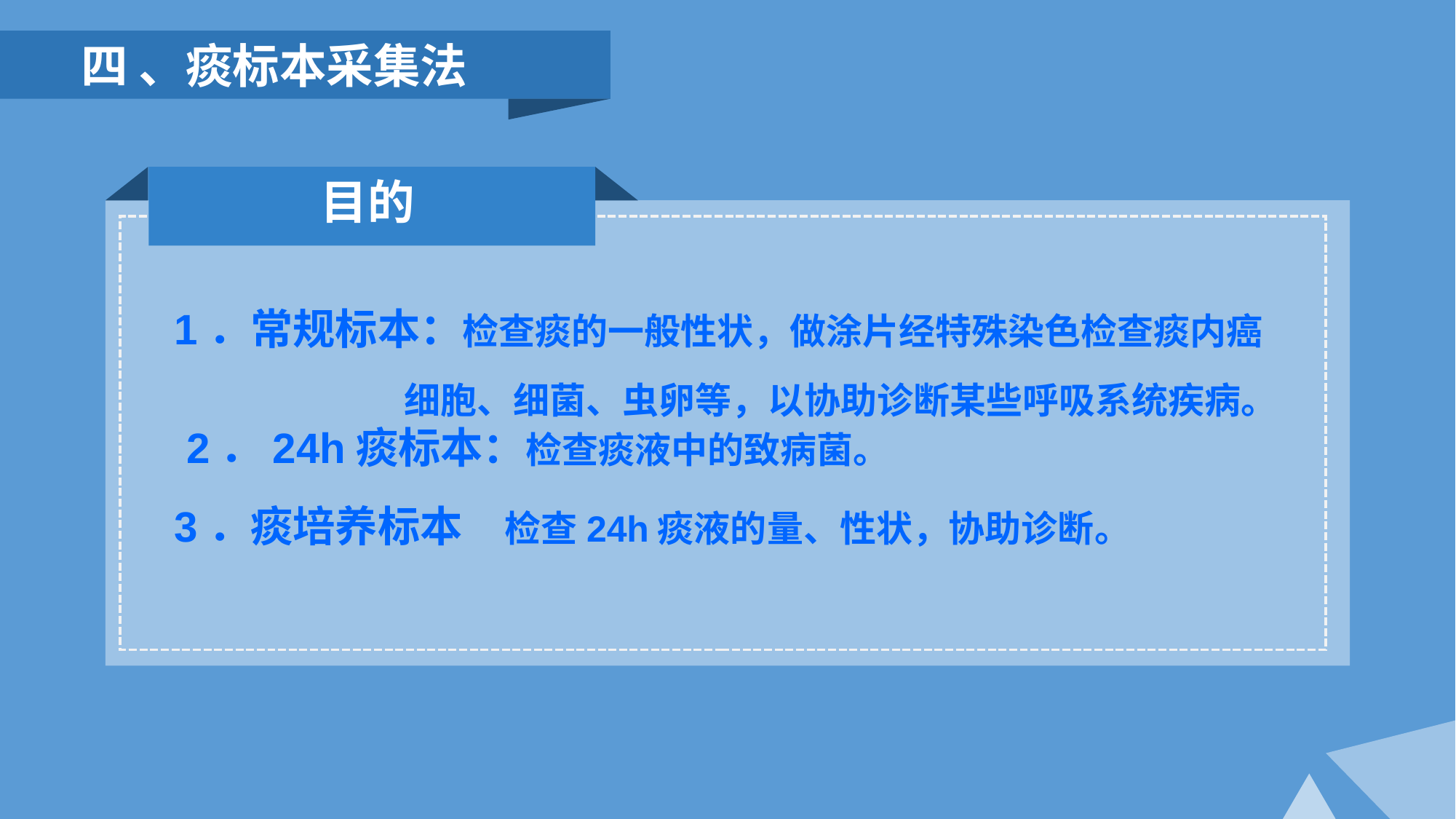

四 、痰标本采集法

目的

1．常规标本：检查痰的一般性状，做涂片经特殊染色检查痰内癌
                           细胞、细菌、虫卵等，以协助诊断某些呼吸系统疾病。
 2．24h痰标本：检查痰液中的致病菌。
3．痰培养标本　检查24h痰液的量、性状，协助诊断。